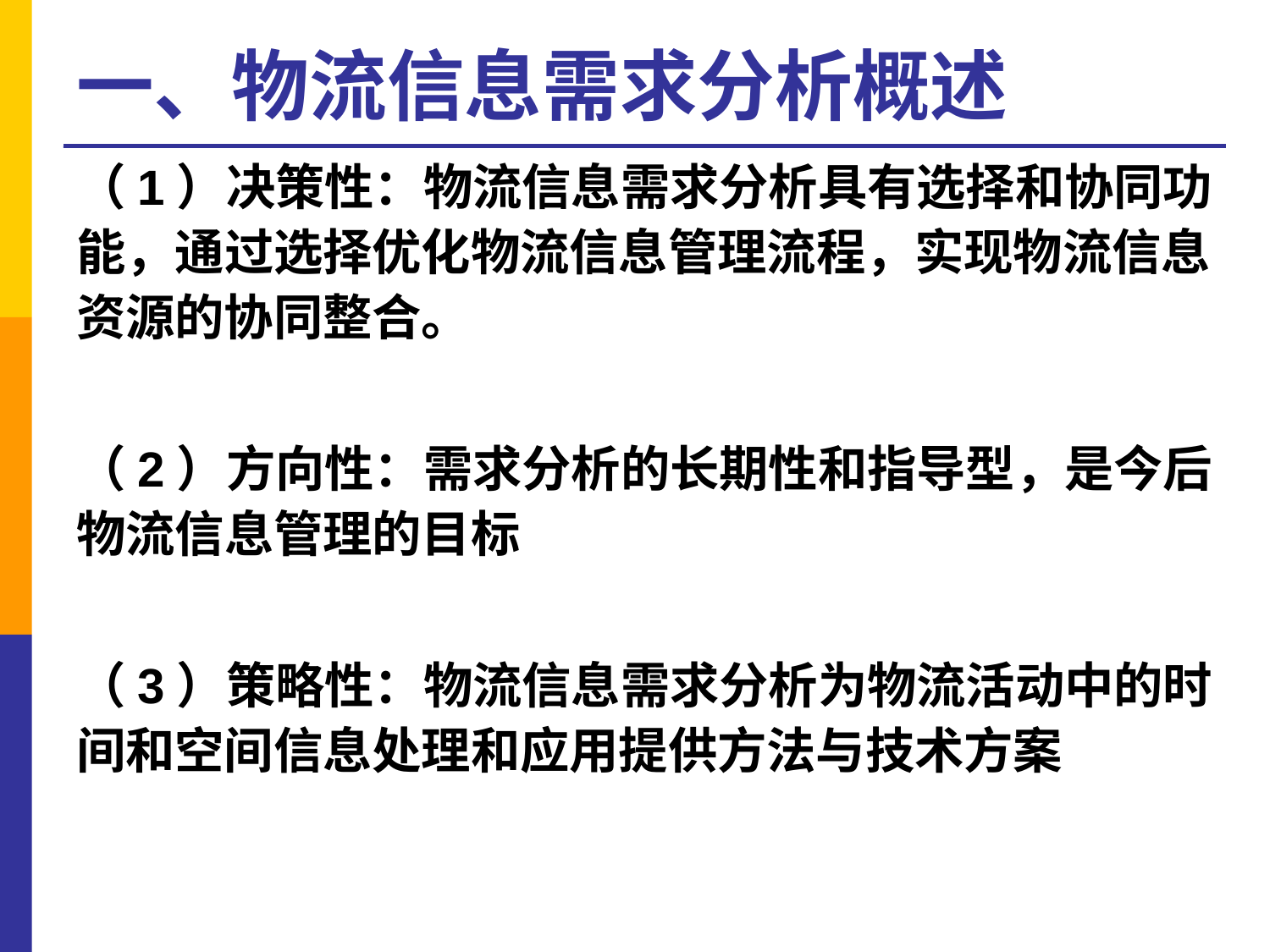

# 一、物流信息需求分析概述
（1）决策性：物流信息需求分析具有选择和协同功能，通过选择优化物流信息管理流程，实现物流信息资源的协同整合。

（2）方向性：需求分析的长期性和指导型，是今后物流信息管理的目标

（3）策略性：物流信息需求分析为物流活动中的时间和空间信息处理和应用提供方法与技术方案